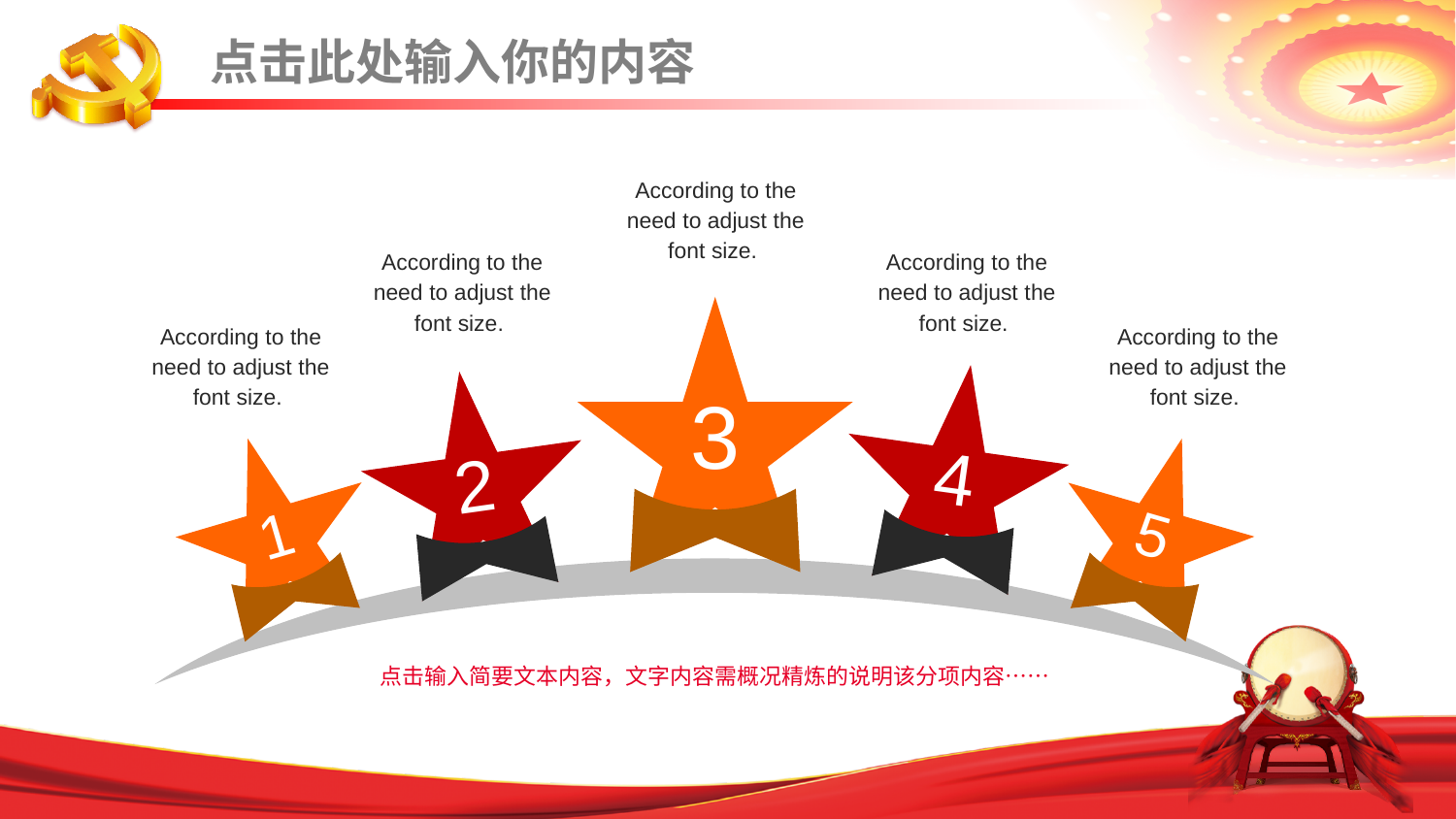

点击此处输入你的内容
According to the need to adjust the font size.

3

According to the need to adjust the font size.

2

According to the need to adjust the font size.

4

According to the need to adjust the font size.

1

According to the need to adjust the font size.

5

点击输入简要文本内容，文字内容需概况精炼的说明该分项内容……